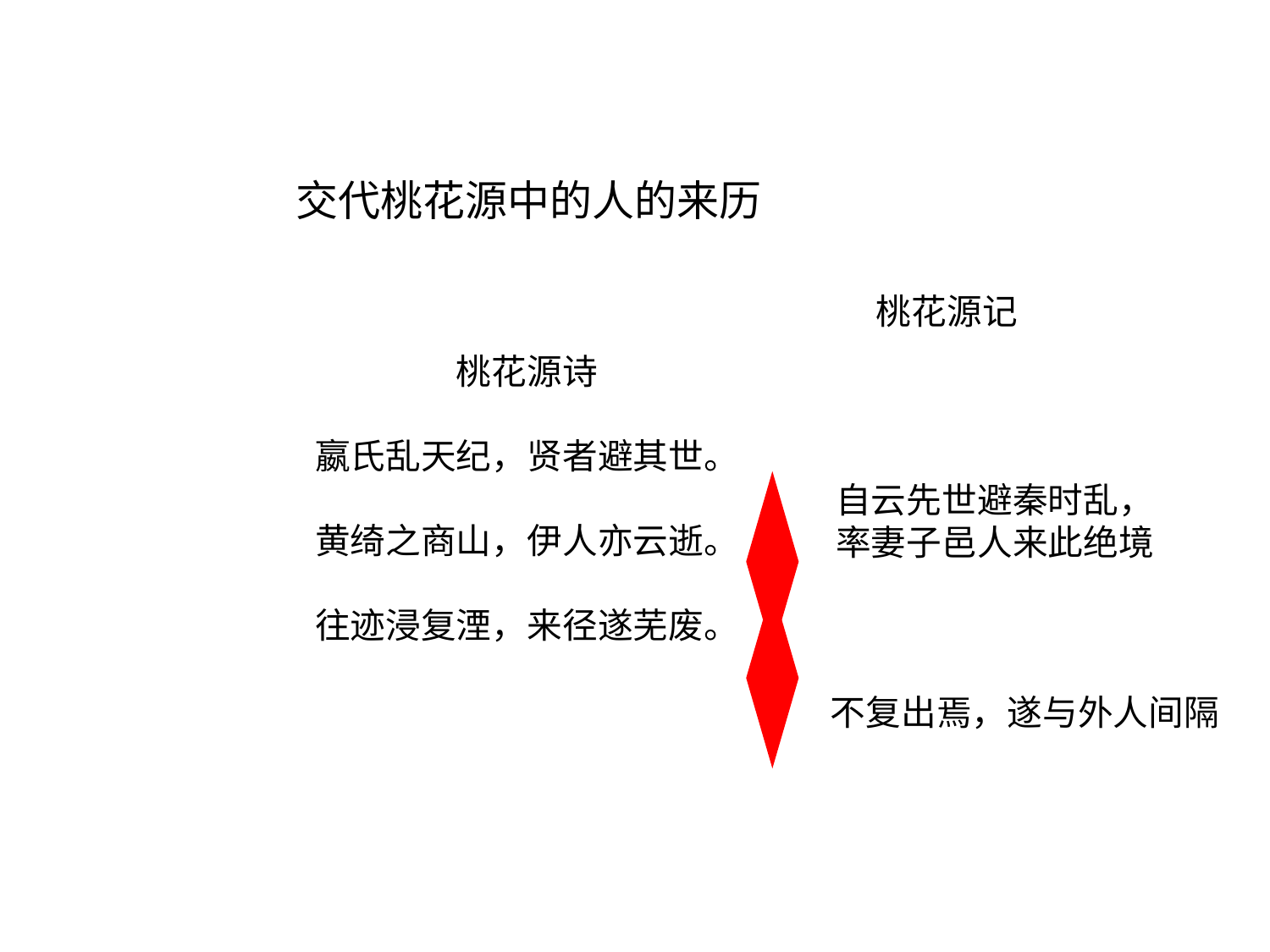

交代桃花源中的人的来历
桃花源记
桃花源诗
嬴氏乱天纪，贤者避其世。
黄绮之商山，伊人亦云逝。
往迹浸复湮，来径遂芜废。

自云先世避秦时乱，率妻子邑人来此绝境

不复出焉，遂与外人间隔